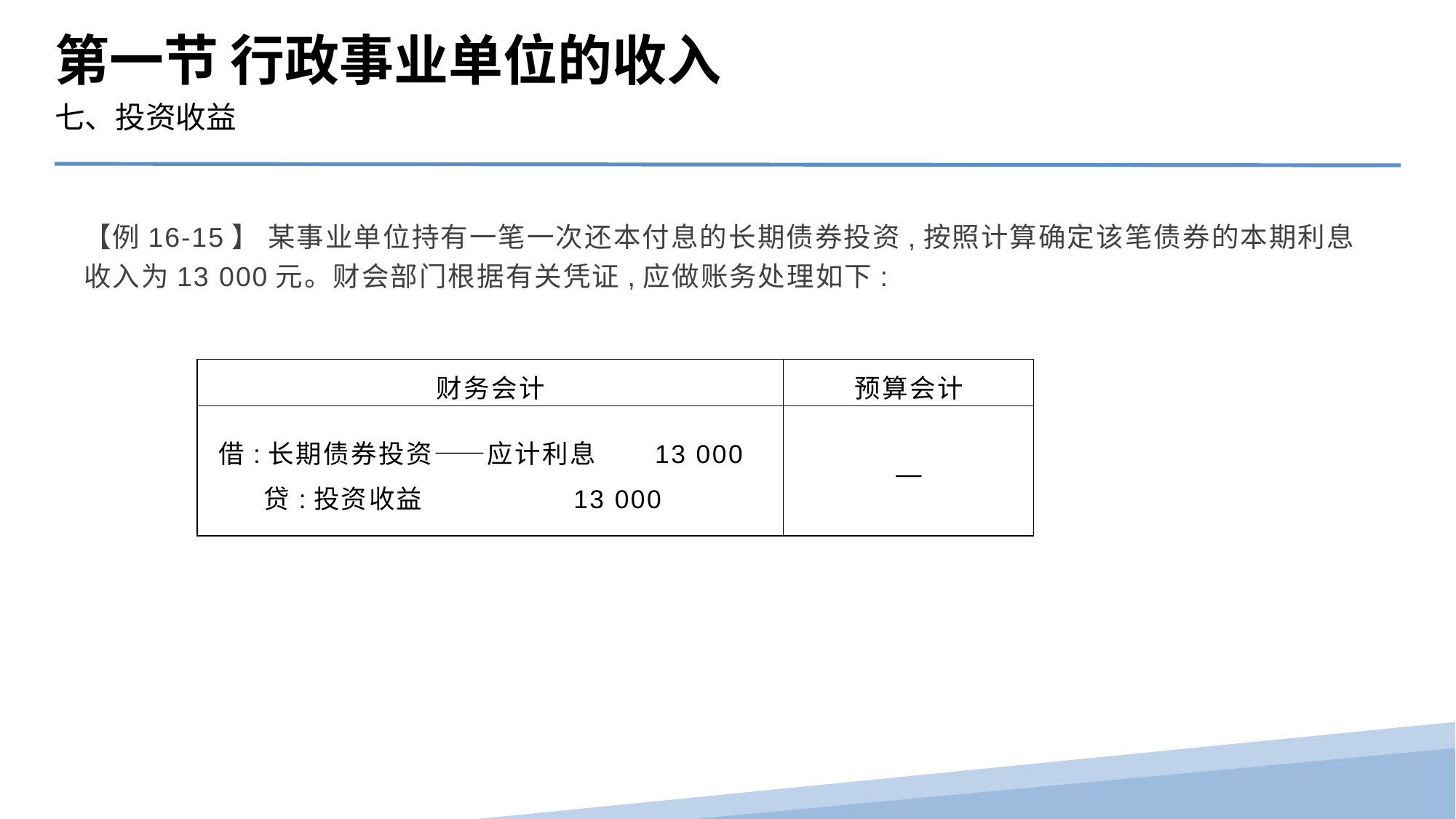

第一节 行政事业单位的收入
七、投资收益
【例16-15】 某事业单位持有一笔一次还本付息的长期债券投资,按照计算确定该笔债券的本期利息收入为13 000元。财会部门根据有关凭证,应做账务处理如下:
| 财务会计 | 预算会计 |
| --- | --- |
| 借:长期债券投资——应计利息 13 000 贷:投资收益 13 000 | — |